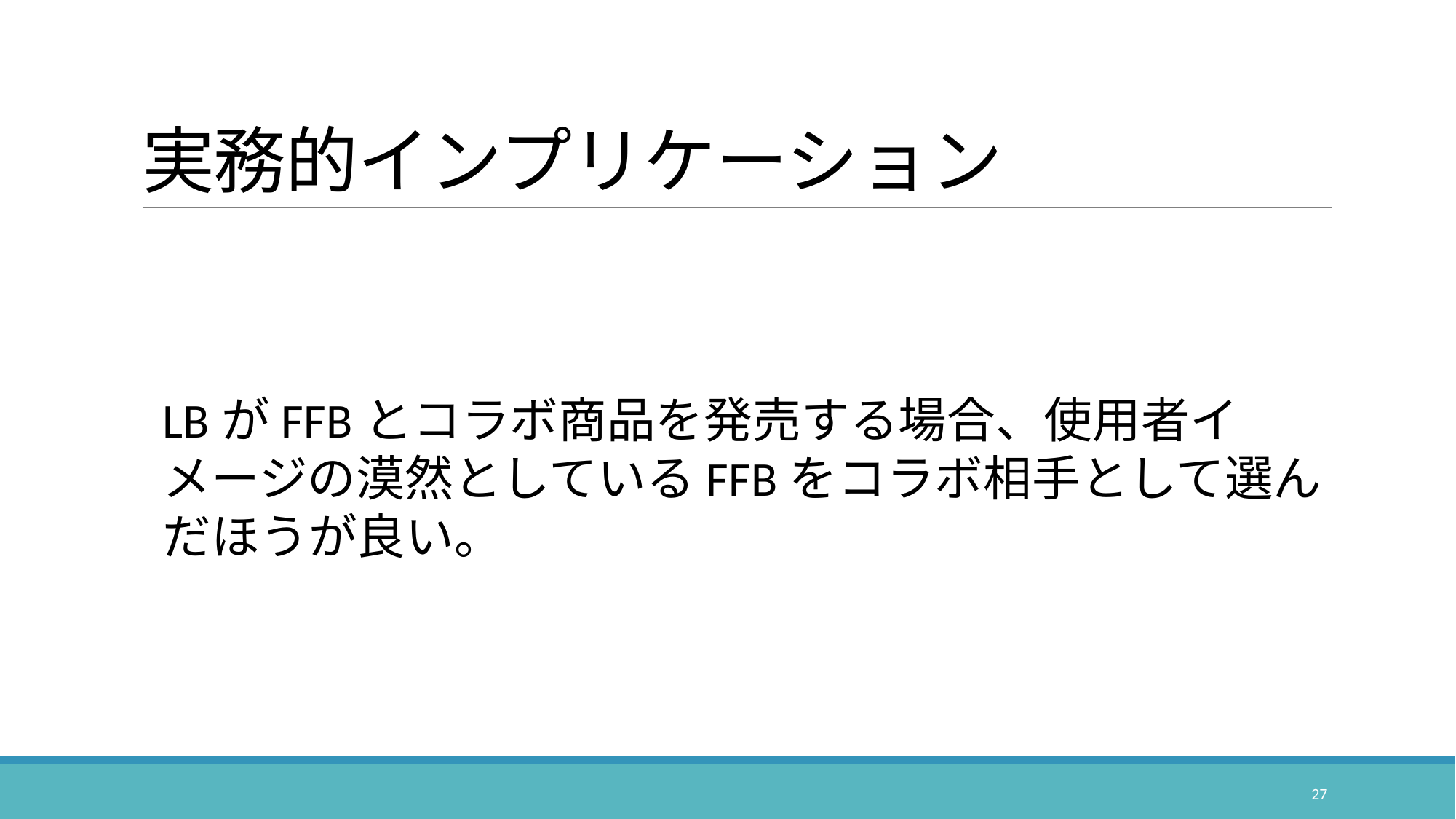

# 実務的インプリケーション
LBがFFBとコラボ商品を発売する場合、使用者イメージの漠然としているFFBをコラボ相手として選んだほうが良い。
27